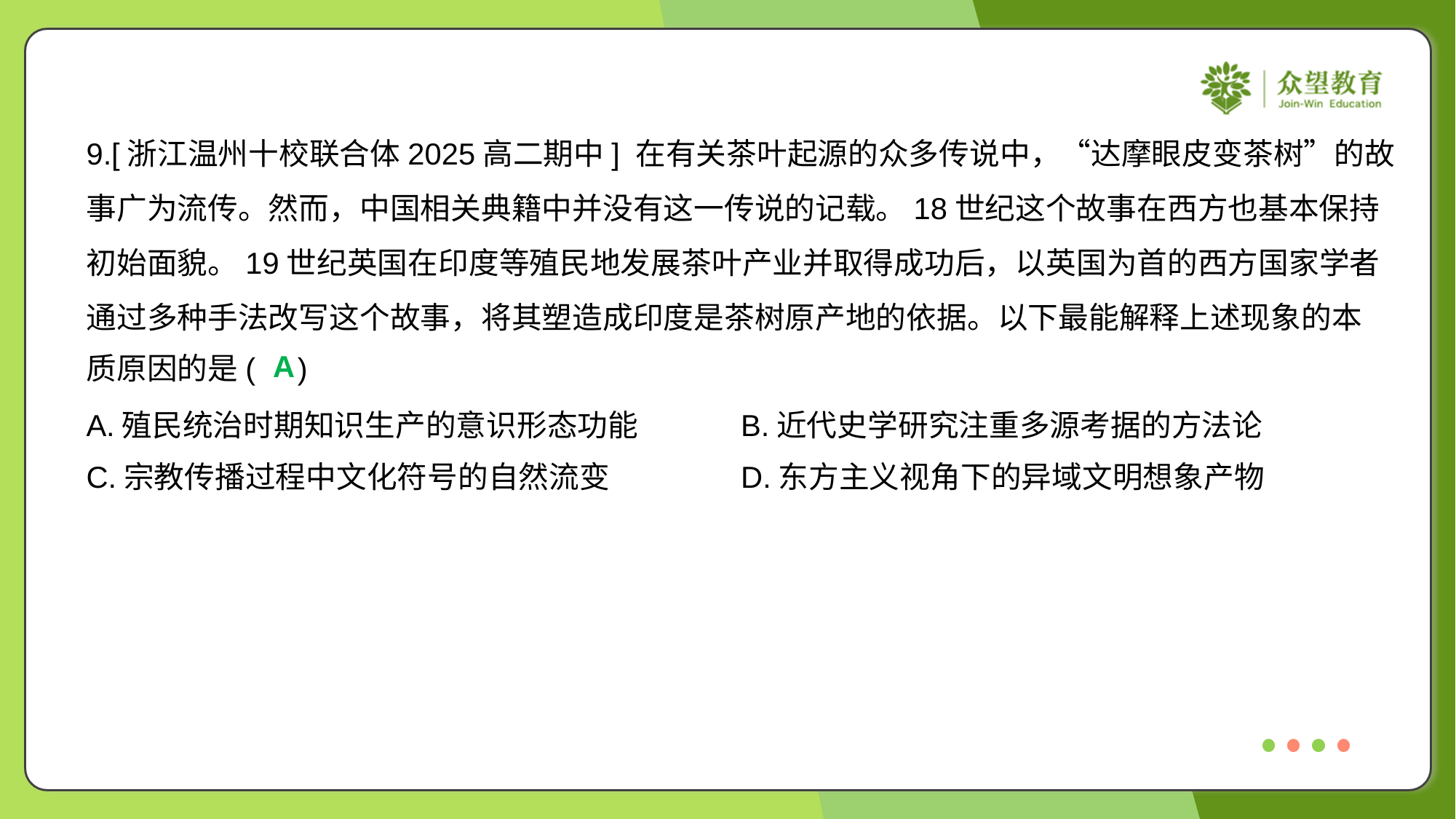

9.[浙江温州十校联合体2025高二期中] 在有关茶叶起源的众多传说中，“达摩眼皮变茶树”的故
事广为流传。然而，中国相关典籍中并没有这一传说的记载。18世纪这个故事在西方也基本保持
初始面貌。19世纪英国在印度等殖民地发展茶叶产业并取得成功后，以英国为首的西方国家学者
通过多种手法改写这个故事，将其塑造成印度是茶树原产地的依据。以下最能解释上述现象的本
质原因的是(     )
A
A.殖民统治时期知识生产的意识形态功能	B.近代史学研究注重多源考据的方法论
C.宗教传播过程中文化符号的自然流变	D.东方主义视角下的异域文明想象产物